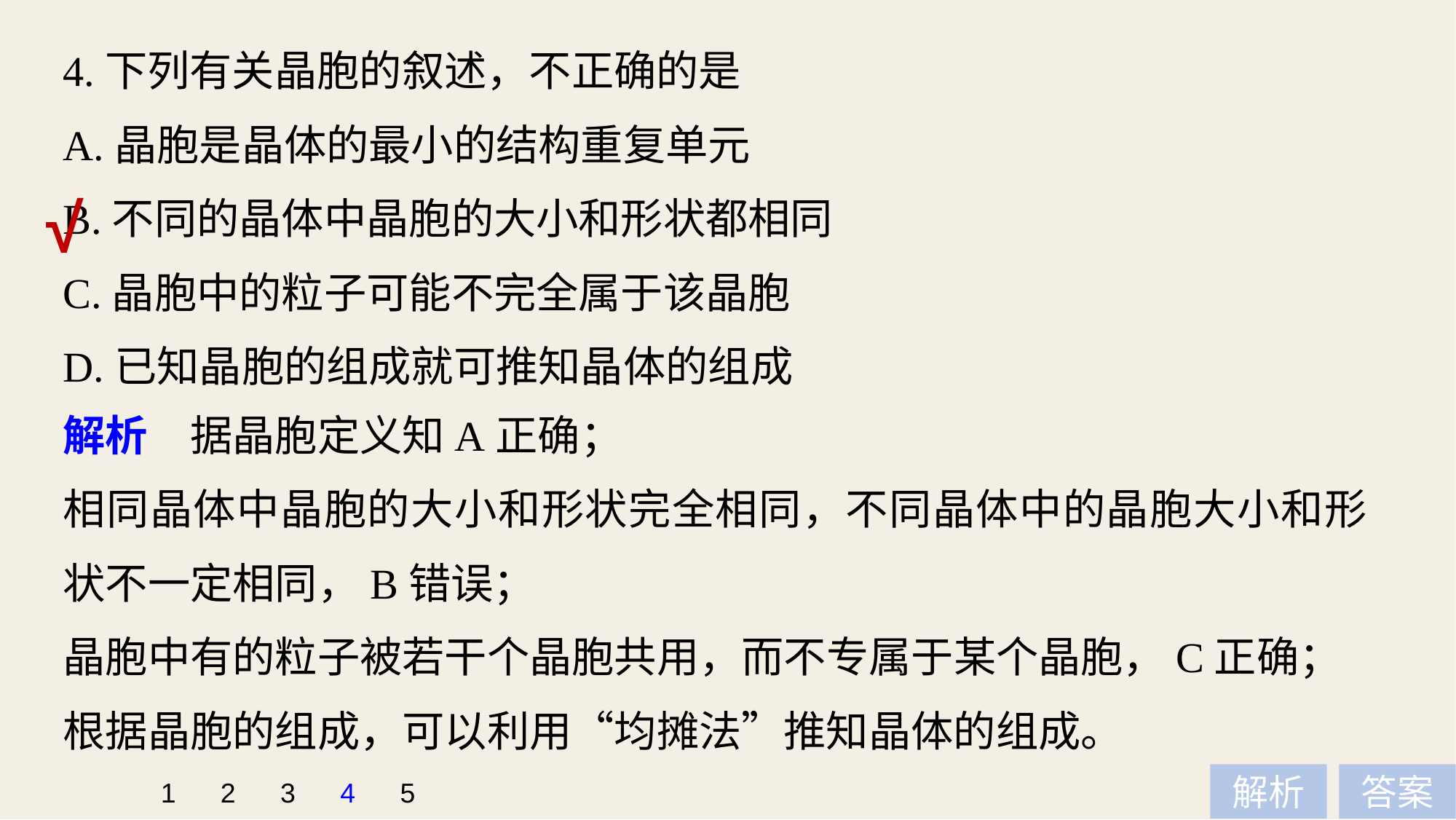

4.下列有关晶胞的叙述，不正确的是
A.晶胞是晶体的最小的结构重复单元
B.不同的晶体中晶胞的大小和形状都相同
C.晶胞中的粒子可能不完全属于该晶胞
D.已知晶胞的组成就可推知晶体的组成
√
解析　据晶胞定义知A正确；
相同晶体中晶胞的大小和形状完全相同，不同晶体中的晶胞大小和形状不一定相同，B错误；
晶胞中有的粒子被若干个晶胞共用，而不专属于某个晶胞，C正确；
根据晶胞的组成，可以利用“均摊法”推知晶体的组成。
1
2
3
4
5
解析
答案